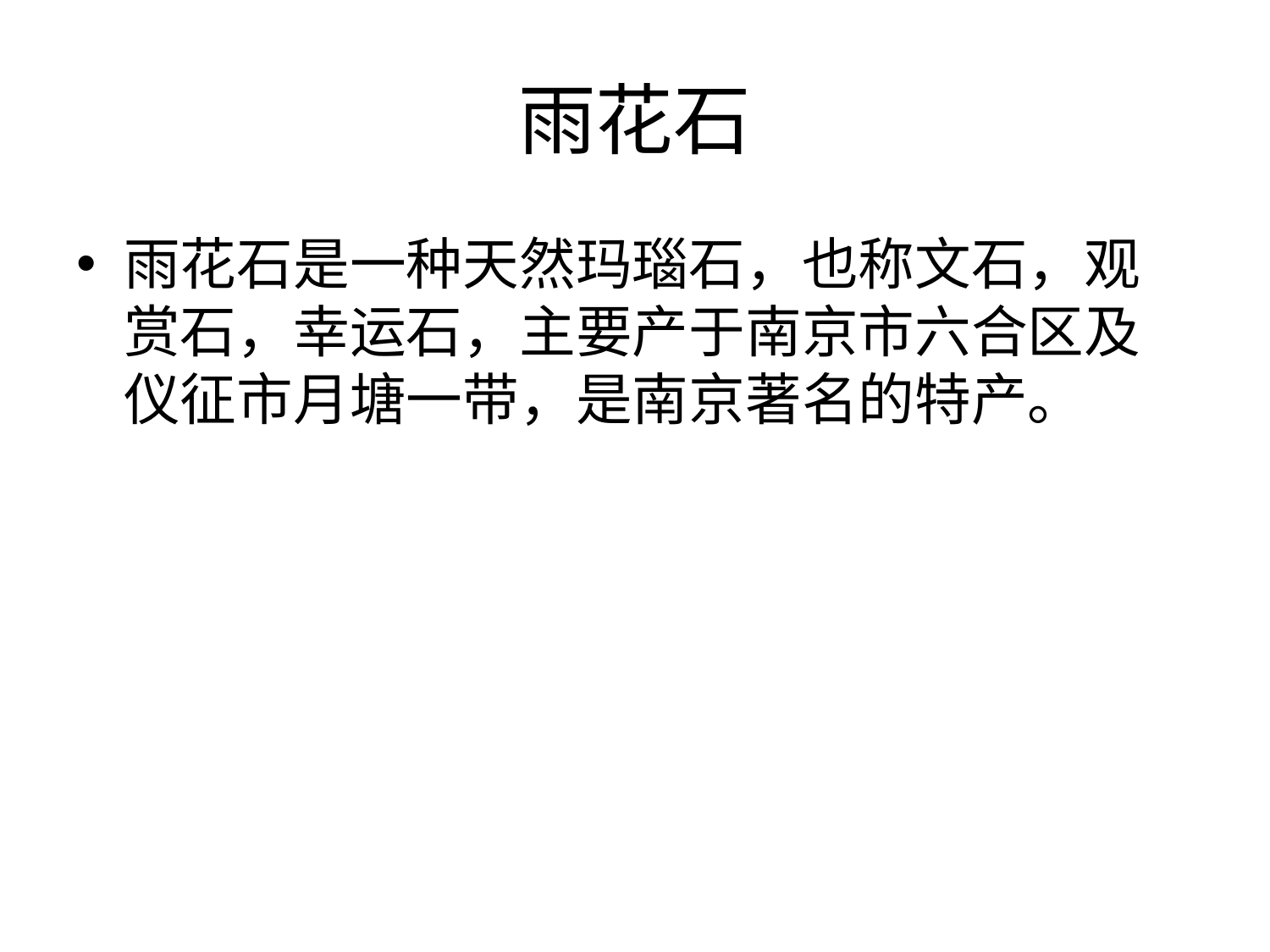

# 雨花石
雨花石是一种天然玛瑙石，也称文石，观赏石，幸运石，主要产于南京市六合区及仪征市月塘一带，是南京著名的特产。